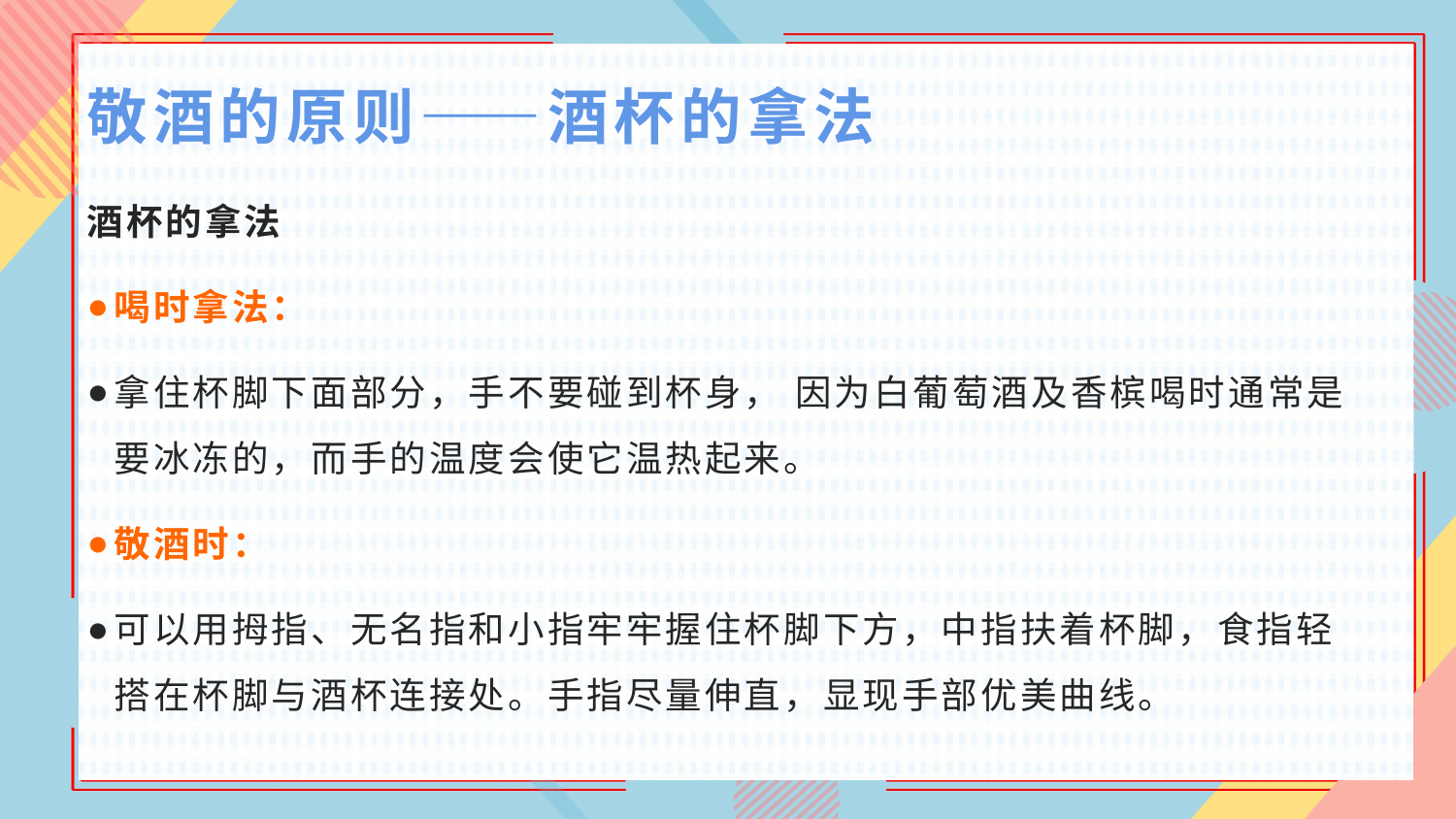

# 敬酒的原则——酒杯的拿法
酒杯的拿法
喝时拿法：
拿住杯脚下面部分，手不要碰到杯身， 因为白葡萄酒及香槟喝时通常是要冰冻的，而手的温度会使它温热起来。
敬酒时：
可以用拇指、无名指和小指牢牢握住杯脚下方，中指扶着杯脚，食指轻搭在杯脚与酒杯连接处。手指尽量伸直，显现手部优美曲线。